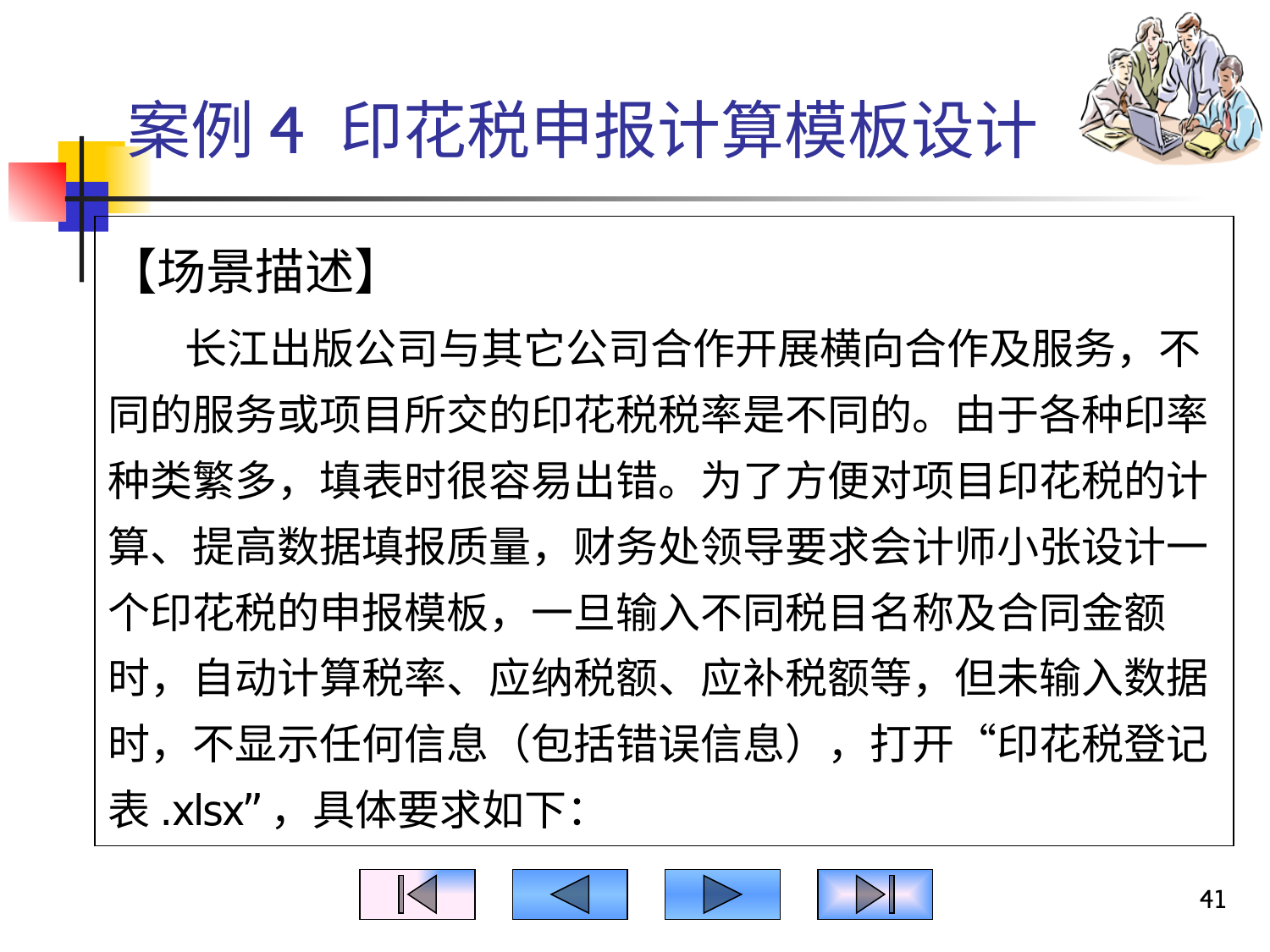

# 案例4 印花税申报计算模板设计
【场景描述】
       长江出版公司与其它公司合作开展横向合作及服务，不同的服务或项目所交的印花税税率是不同的。由于各种印率种类繁多，填表时很容易出错。为了方便对项目印花税的计算、提高数据填报质量，财务处领导要求会计师小张设计一个印花税的申报模板，一旦输入不同税目名称及合同金额时，自动计算税率、应纳税额、应补税额等，但未输入数据时，不显示任何信息（包括错误信息），打开“印花税登记表.xlsx”，具体要求如下：
41